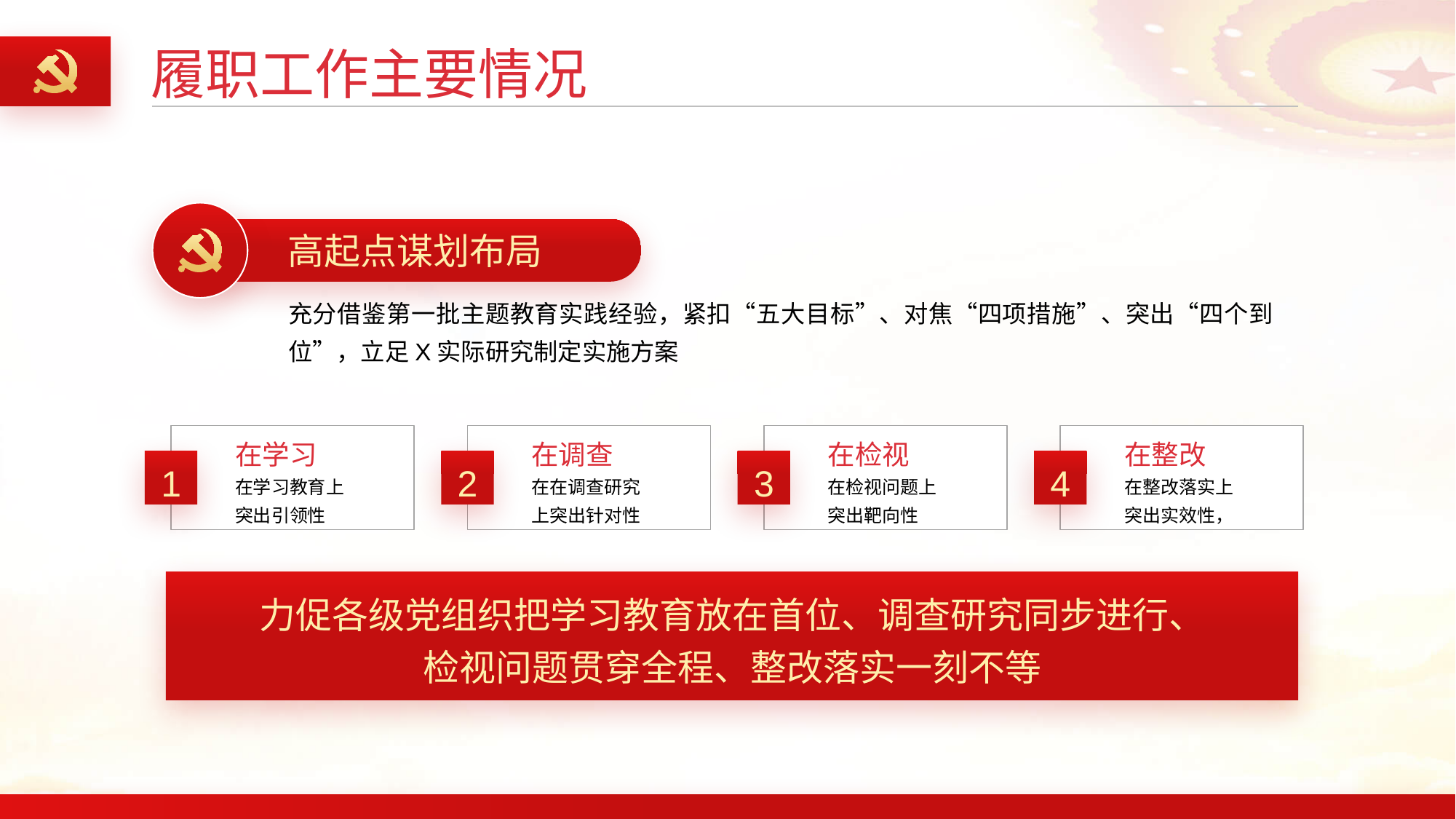

履职工作主要情况

 高起点谋划布局

充分借鉴第一批主题教育实践经验，紧扣“五大目标”、对焦“四项措施”、突出“四个到位”，立足X实际研究制定实施方案

在学习

在调查

在检视

在整改
1
2
3
4
在学习教育上突出引领性
在在调查研究上突出针对性
在检视问题上突出靶向性
在整改落实上突出实效性，
力促各级党组织把学习教育放在首位、调查研究同步进行、
检视问题贯穿全程、整改落实一刻不等